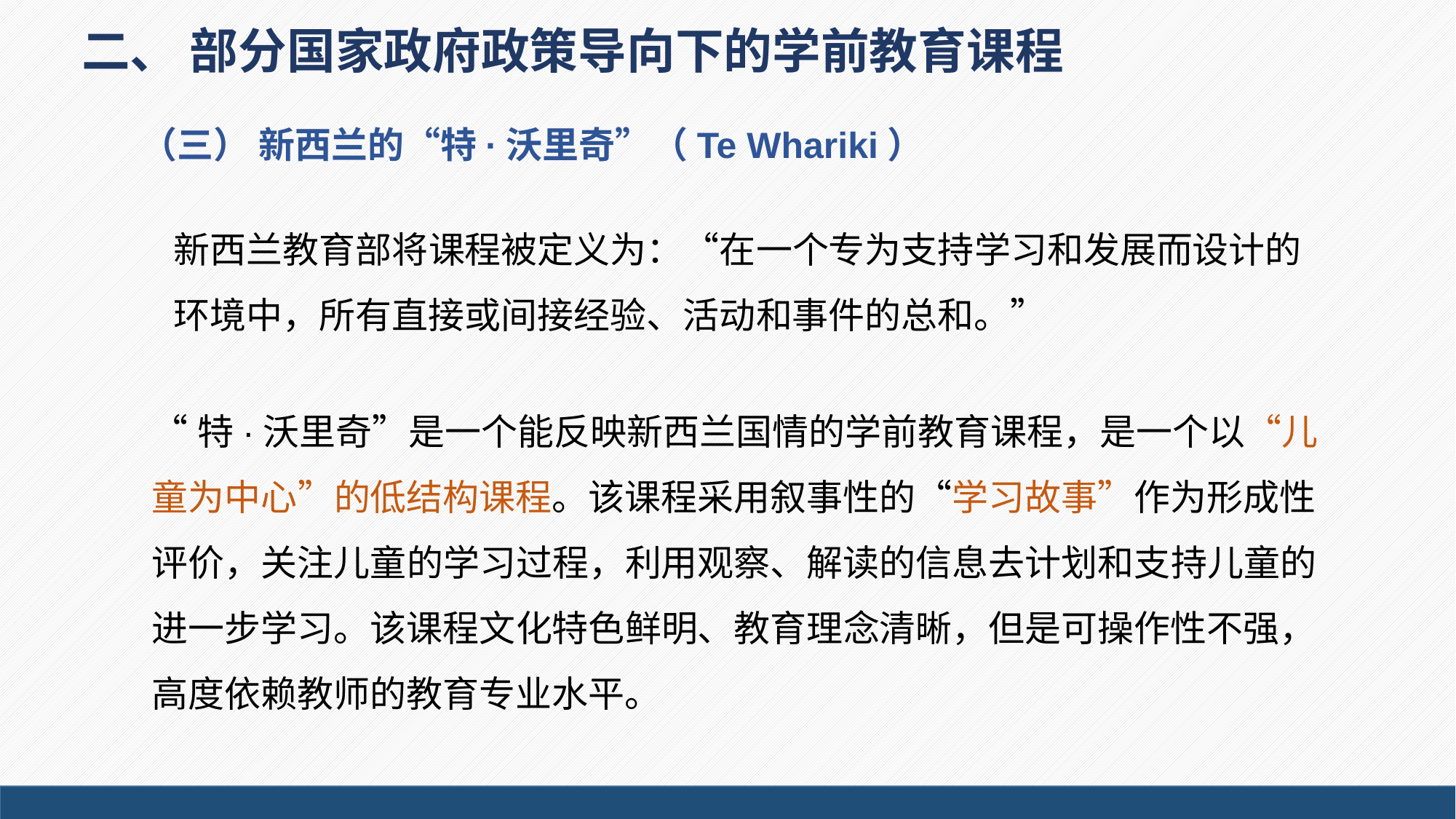

二、 部分国家政府政策导向下的学前教育课程
（三） 新西兰的“特·沃里奇”（Te Whariki）
新西兰教育部将课程被定义为：“在一个专为支持学习和发展而设计的环境中，所有直接或间接经验、活动和事件的总和。”

“特·沃里奇”是一个能反映新西兰国情的学前教育课程，是一个以“儿童为中心”的低结构课程。该课程采用叙事性的“学习故事”作为形成性评价，关注儿童的学习过程，利用观察、解读的信息去计划和支持儿童的进一步学习。该课程文化特色鲜明、教育理念清晰，但是可操作性不强，高度依赖教师的教育专业水平。